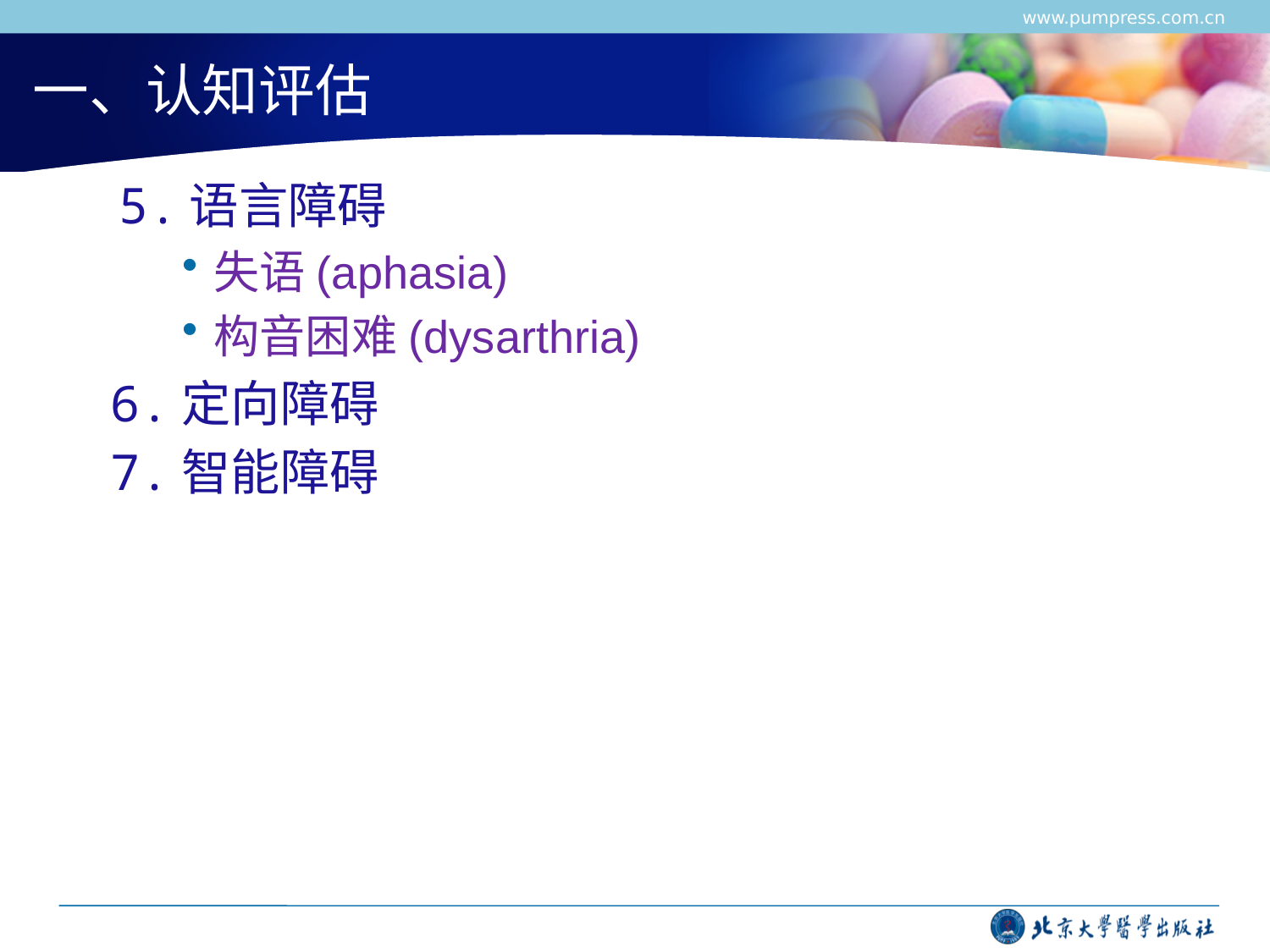

www.pumpress.com.cn
# 一、认知评估
5.语言障碍
失语(aphasia)
构音困难(dysarthria)
6.定向障碍
7.智能障碍